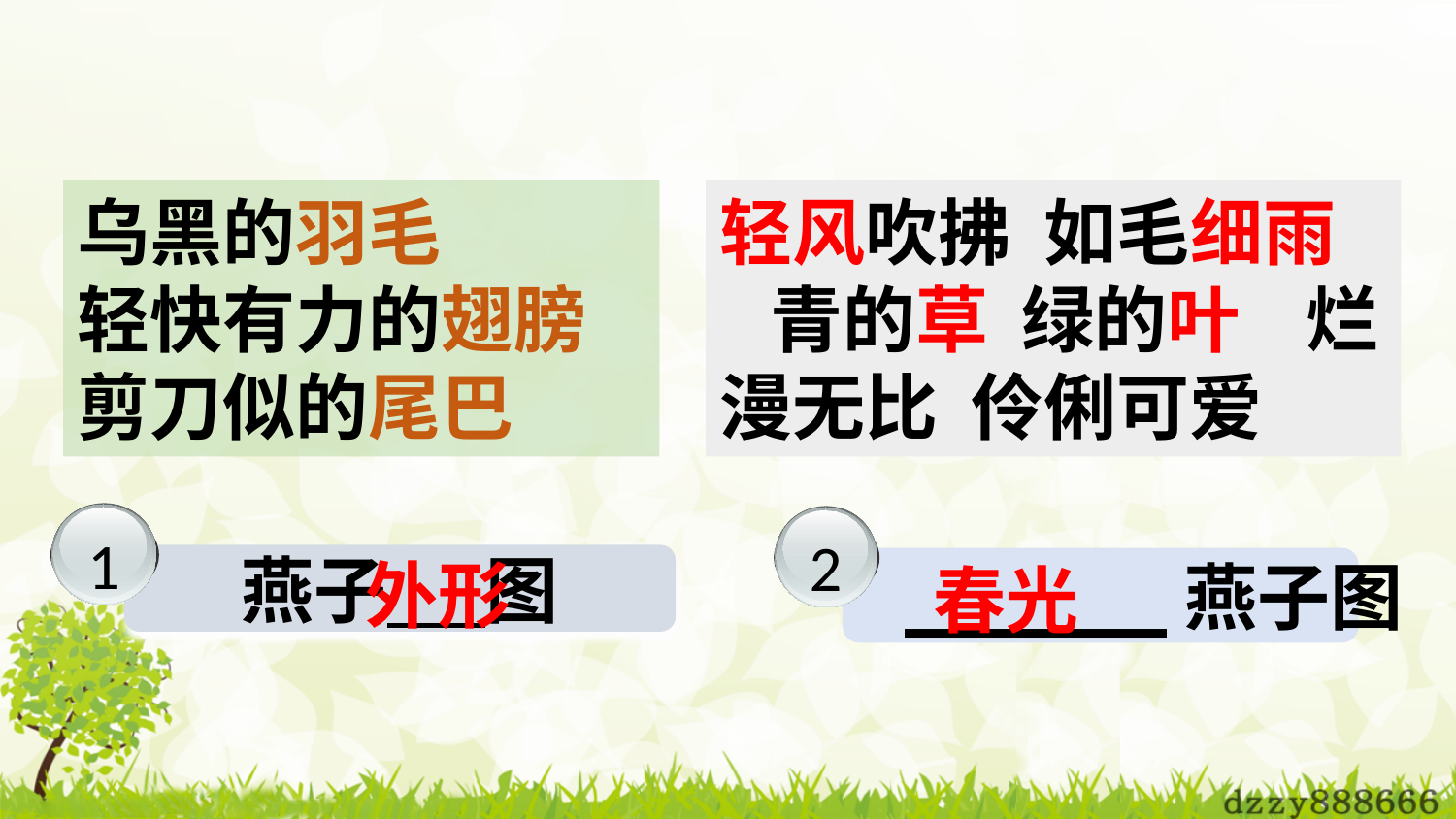

乌黑的羽毛
轻快有力的翅膀
剪刀似的尾巴
轻风吹拂  如毛细雨
  青的草  绿的叶    烂漫无比  伶俐可爱

1
燕子      图

2
 ______燕子图
外形
春光